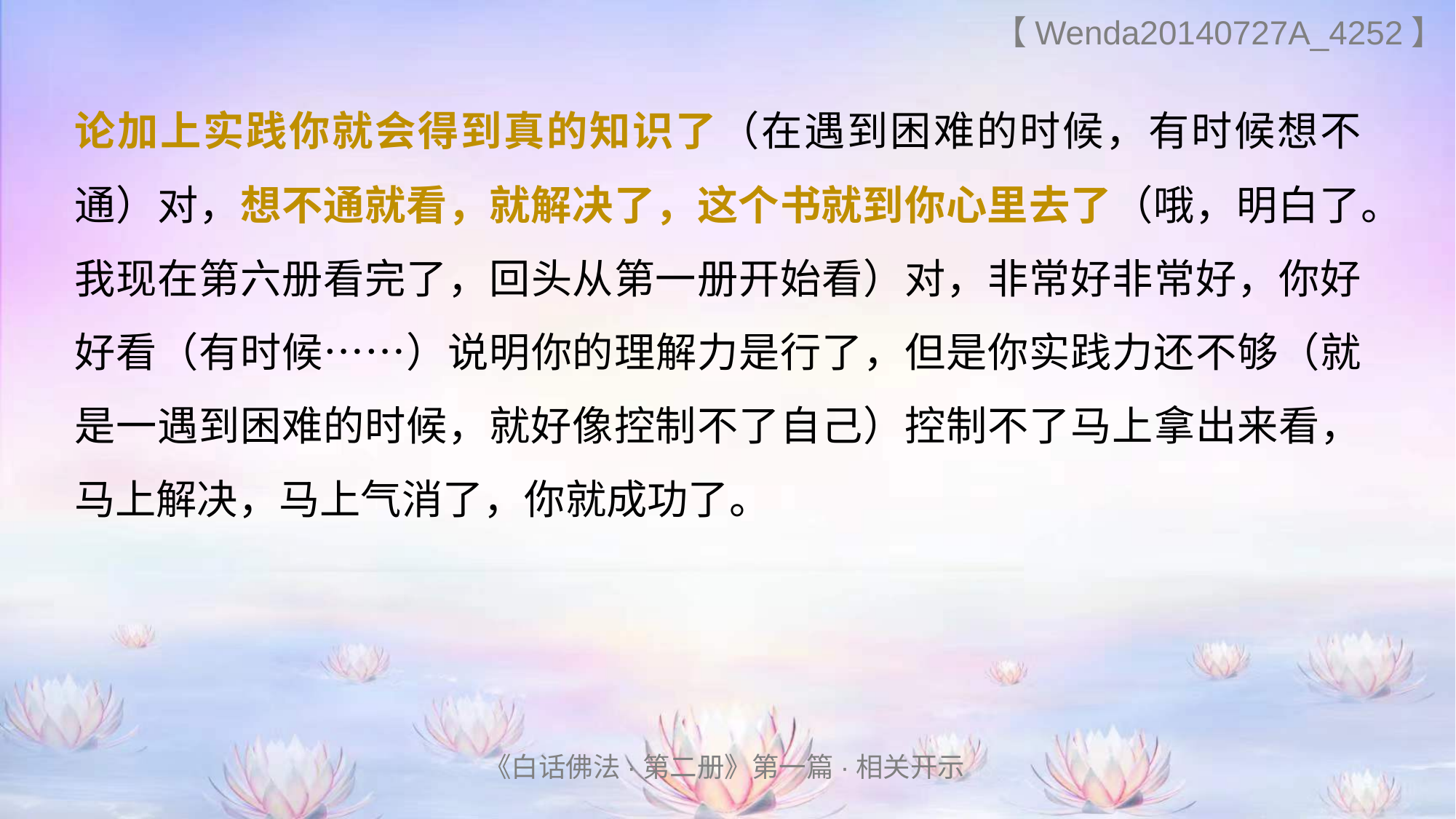

【Wenda20140727A_4252】
# 论加上实践你就会得到真的知识了（在遇到困难的时候，有时候想不通）对，想不通就看，就解决了，这个书就到你心里去了（哦，明白了。我现在第六册看完了，回头从第一册开始看）对，非常好非常好，你好好看（有时候……）说明你的理解力是行了，但是你实践力还不够（就是一遇到困难的时候，就好像控制不了自己）控制不了马上拿出来看，马上解决，马上气消了，你就成功了。
《白话佛法·第二册》第一篇·相关开示